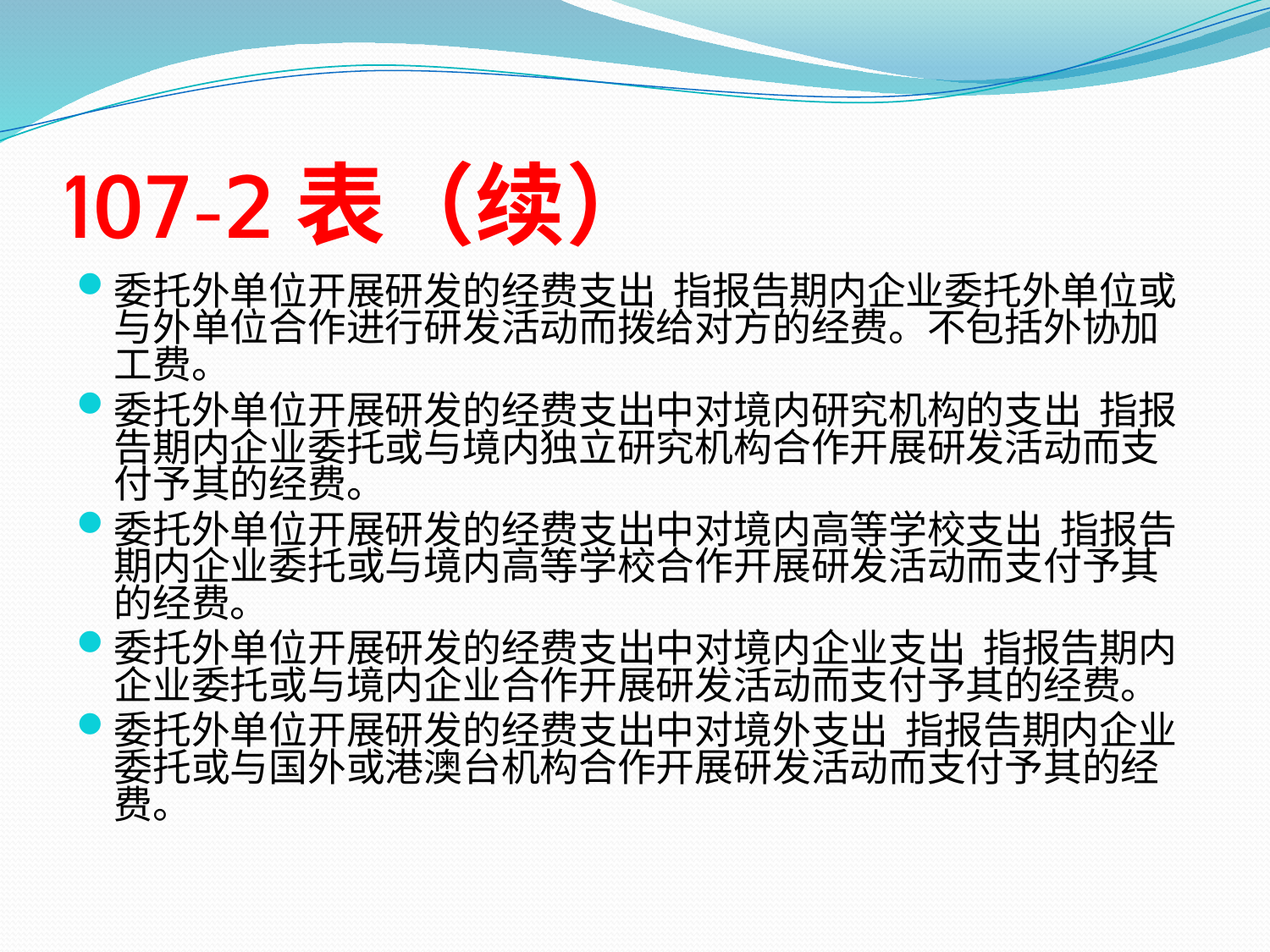

# 107-2表（续）
委托外单位开展研发的经费支出  指报告期内企业委托外单位或与外单位合作进行研发活动而拨给对方的经费。不包括外协加工费。
委托外单位开展研发的经费支出中对境内研究机构的支出  指报告期内企业委托或与境内独立研究机构合作开展研发活动而支付予其的经费。
委托外单位开展研发的经费支出中对境内高等学校支出  指报告期内企业委托或与境内高等学校合作开展研发活动而支付予其的经费。
委托外单位开展研发的经费支出中对境内企业支出  指报告期内企业委托或与境内企业合作开展研发活动而支付予其的经费。
委托外单位开展研发的经费支出中对境外支出  指报告期内企业委托或与国外或港澳台机构合作开展研发活动而支付予其的经费。